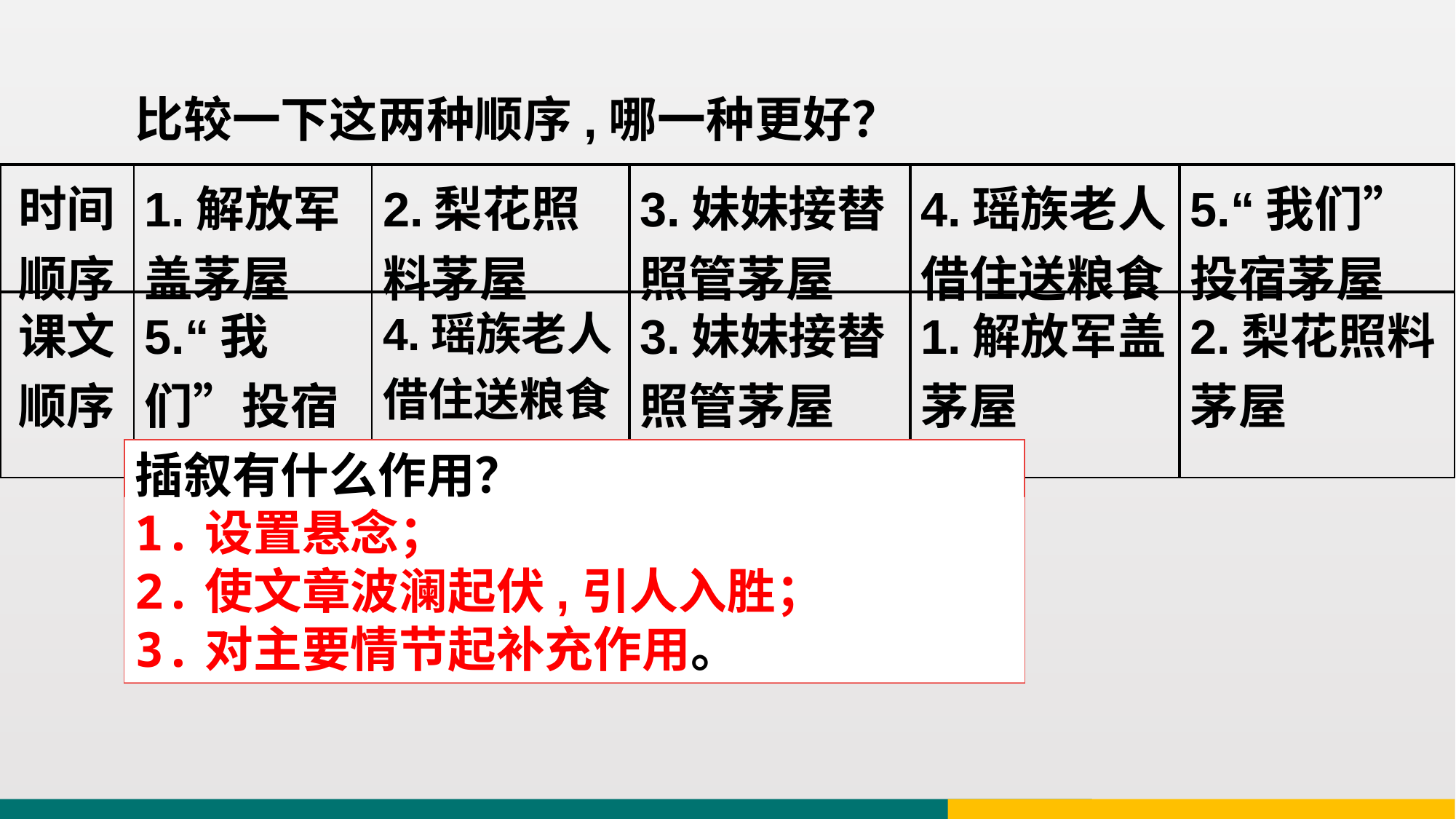

比较一下这两种顺序,哪一种更好？
| 时间顺序 | 1.解放军盖茅屋 | 2.梨花照料茅屋 | 3.妹妹接替照管茅屋 | 4.瑶族老人借住送粮食 | 5.“我们”投宿茅屋 |
| --- | --- | --- | --- | --- | --- |
| 课文顺序 | 5.“我们”投宿茅屋 | 4.瑶族老人借住送粮食 | 3.妹妹接替照管茅屋 | 1.解放军盖茅屋 | 2.梨花照料茅屋 |
插叙有什么作用？

1.设置悬念；
2.使文章波澜起伏,引人入胜；
3.对主要情节起补充作用。